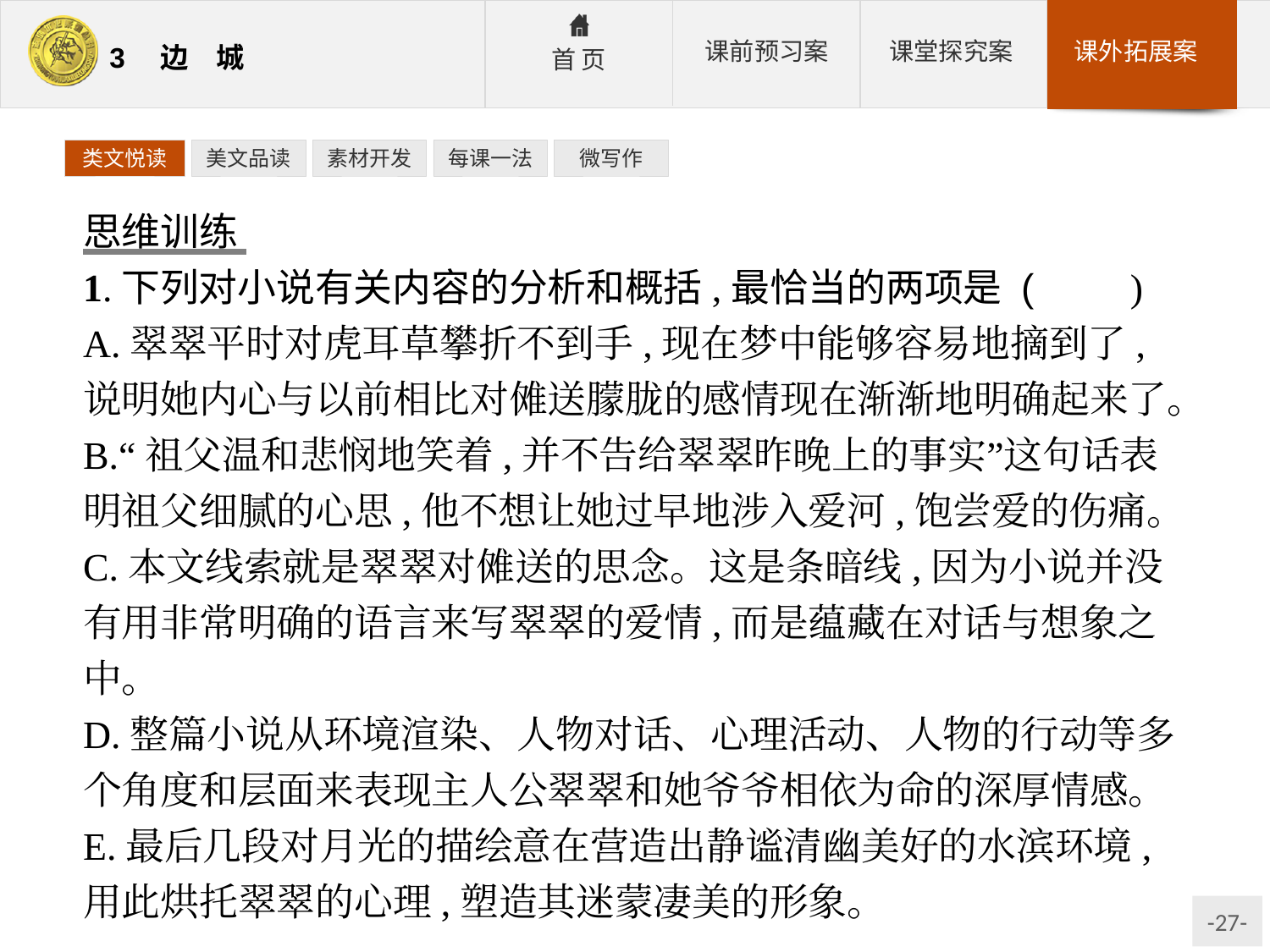

类文悦读
美文品读
素材开发
每课一法
微写作
思维训练
1.下列对小说有关内容的分析和概括,最恰当的两项是 (　　)
A.翠翠平时对虎耳草攀折不到手,现在梦中能够容易地摘到了,说明她内心与以前相比对傩送朦胧的感情现在渐渐地明确起来了。
B.“祖父温和悲悯地笑着,并不告给翠翠昨晚上的事实”这句话表明祖父细腻的心思,他不想让她过早地涉入爱河,饱尝爱的伤痛。
C.本文线索就是翠翠对傩送的思念。这是条暗线,因为小说并没有用非常明确的语言来写翠翠的爱情,而是蕴藏在对话与想象之中。
D.整篇小说从环境渲染、人物对话、心理活动、人物的行动等多个角度和层面来表现主人公翠翠和她爷爷相依为命的深厚情感。
E.最后几段对月光的描绘意在营造出静谧清幽美好的水滨环境,用此烘托翠翠的心理,塑造其迷蒙凄美的形象。